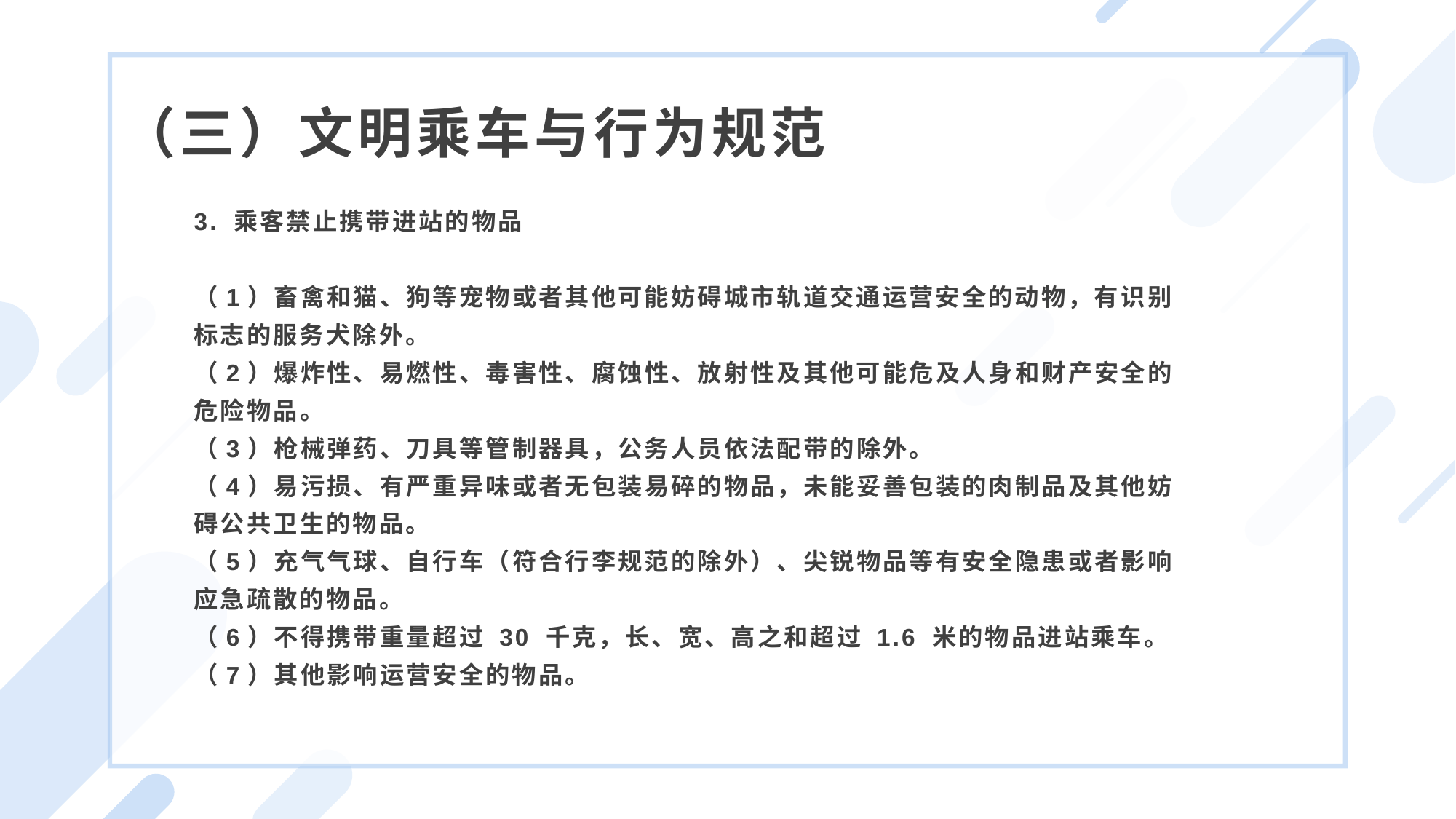

（三）文明乘车与行为规范
3. 乘客禁止携带进站的物品

（1）畜禽和猫、狗等宠物或者其他可能妨碍城市轨道交通运营安全的动物，有识别
标志的服务犬除外。
（2）爆炸性、易燃性、毒害性、腐蚀性、放射性及其他可能危及人身和财产安全的
危险物品。
（3）枪械弹药、刀具等管制器具，公务人员依法配带的除外。
（4）易污损、有严重异味或者无包装易碎的物品，未能妥善包装的肉制品及其他妨
碍公共卫生的物品。
（5）充气气球、自行车（符合行李规范的除外）、尖锐物品等有安全隐患或者影响
应急疏散的物品。
（6）不得携带重量超过 30 千克，长、宽、高之和超过 1.6 米的物品进站乘车。
（7）其他影响运营安全的物品。